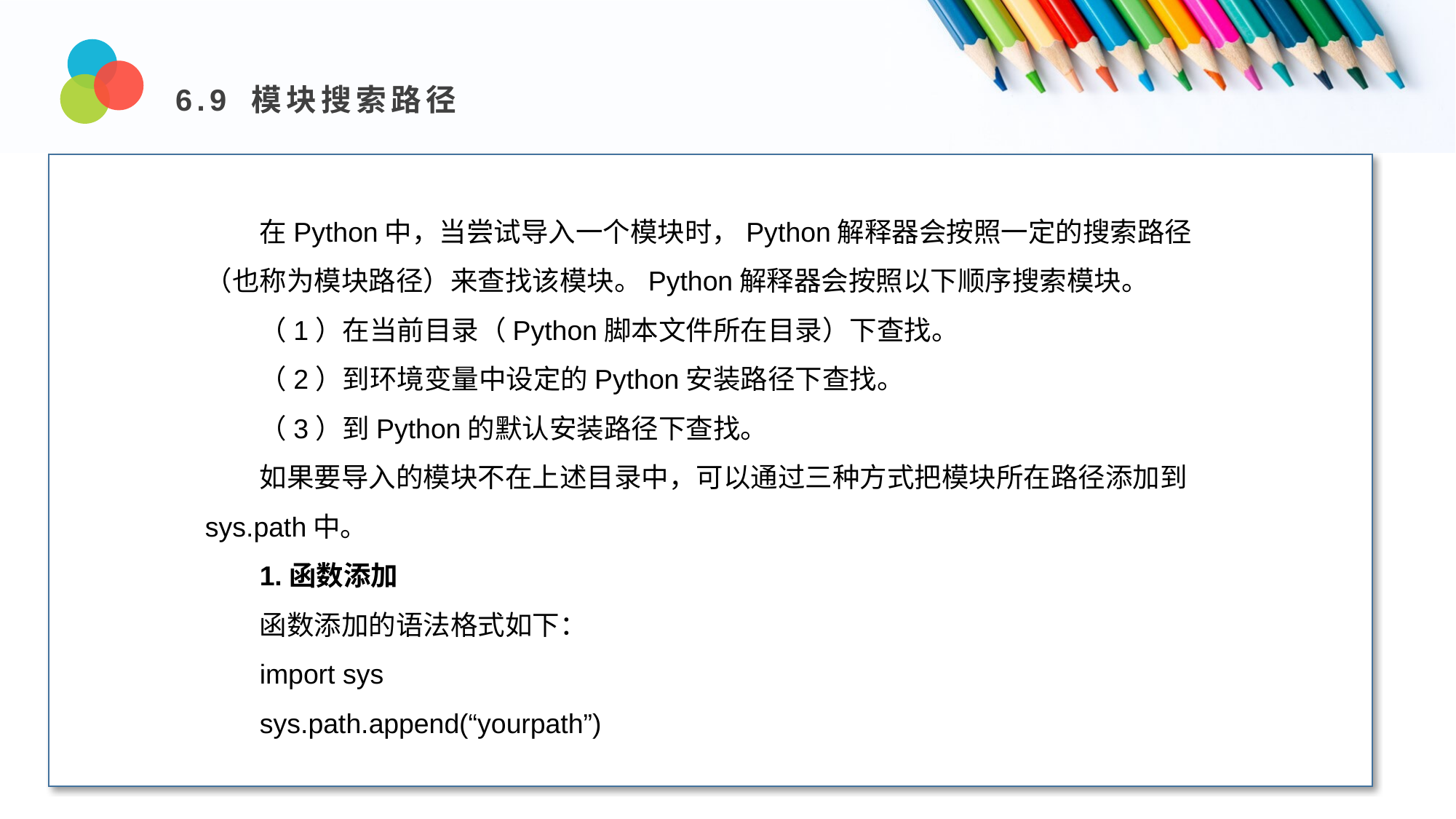

6.9 模块搜索路径
Design and Production
在Python中，当尝试导入一个模块时，Python解释器会按照一定的搜索路径（也称为模块路径）来查找该模块。Python解释器会按照以下顺序搜索模块。
（1）在当前目录（Python脚本文件所在目录）下查找。
（2）到环境变量中设定的Python安装路径下查找。
（3）到Python的默认安装路径下查找。
如果要导入的模块不在上述目录中，可以通过三种方式把模块所在路径添加到sys.path中。
1.函数添加
函数添加的语法格式如下：
import sys
sys.path.append(“yourpath”)